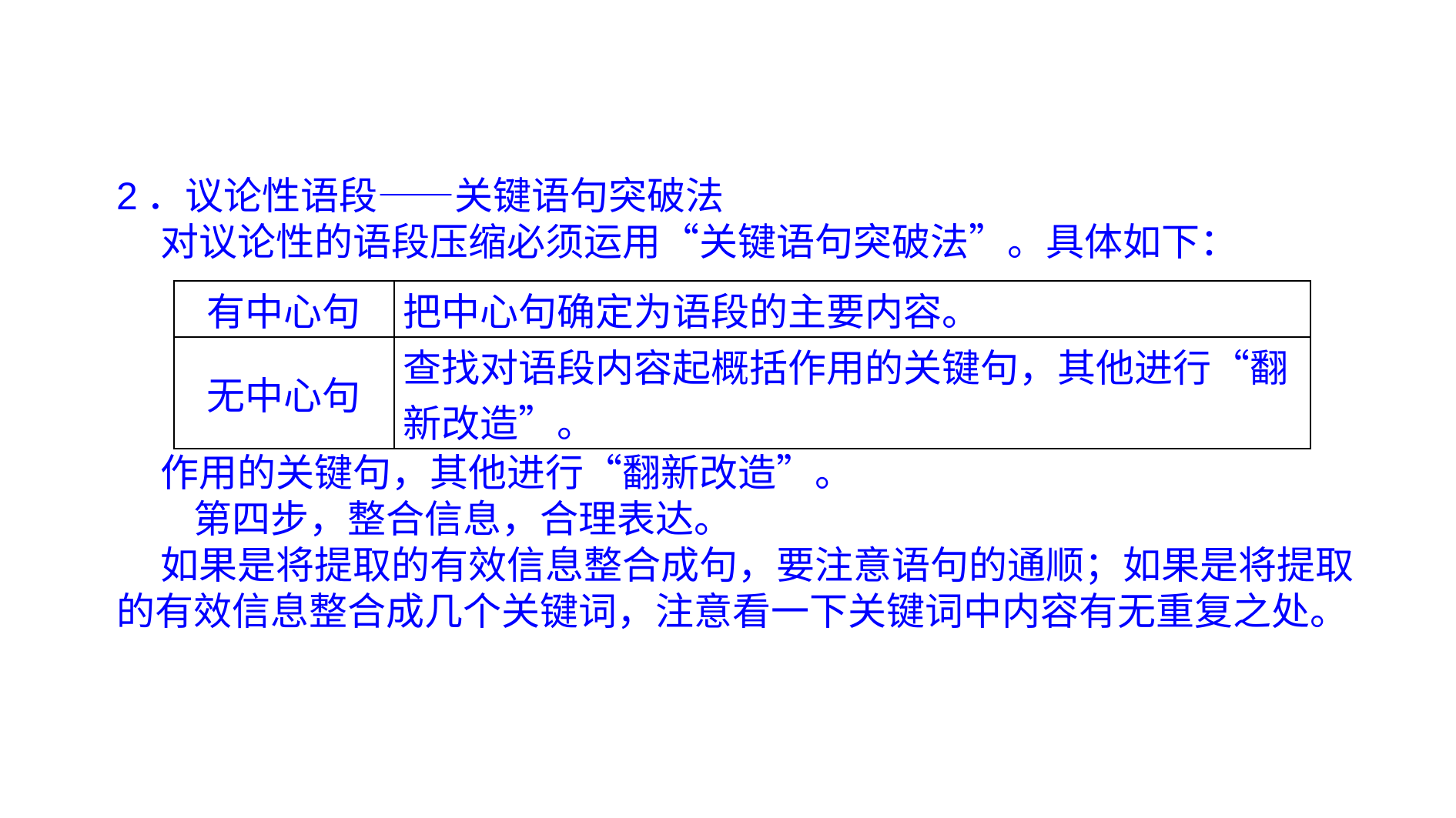

2．议论性语段——关键语句突破法
    对议论性的语段压缩必须运用“关键语句突破法”。具体如下：

    作用的关键句，其他进行“翻新改造”。
　　第四步，整合信息，合理表达。
    如果是将提取的有效信息整合成句，要注意语句的通顺；如果是将提取的有效信息整合成几个关键词，注意看一下关键词中内容有无重复之处。
| 有中心句 | 把中心句确定为语段的主要内容。 |
| --- | --- |
| 无中心句 | 查找对语段内容起概括作用的关键句，其他进行“翻新改造”。 |